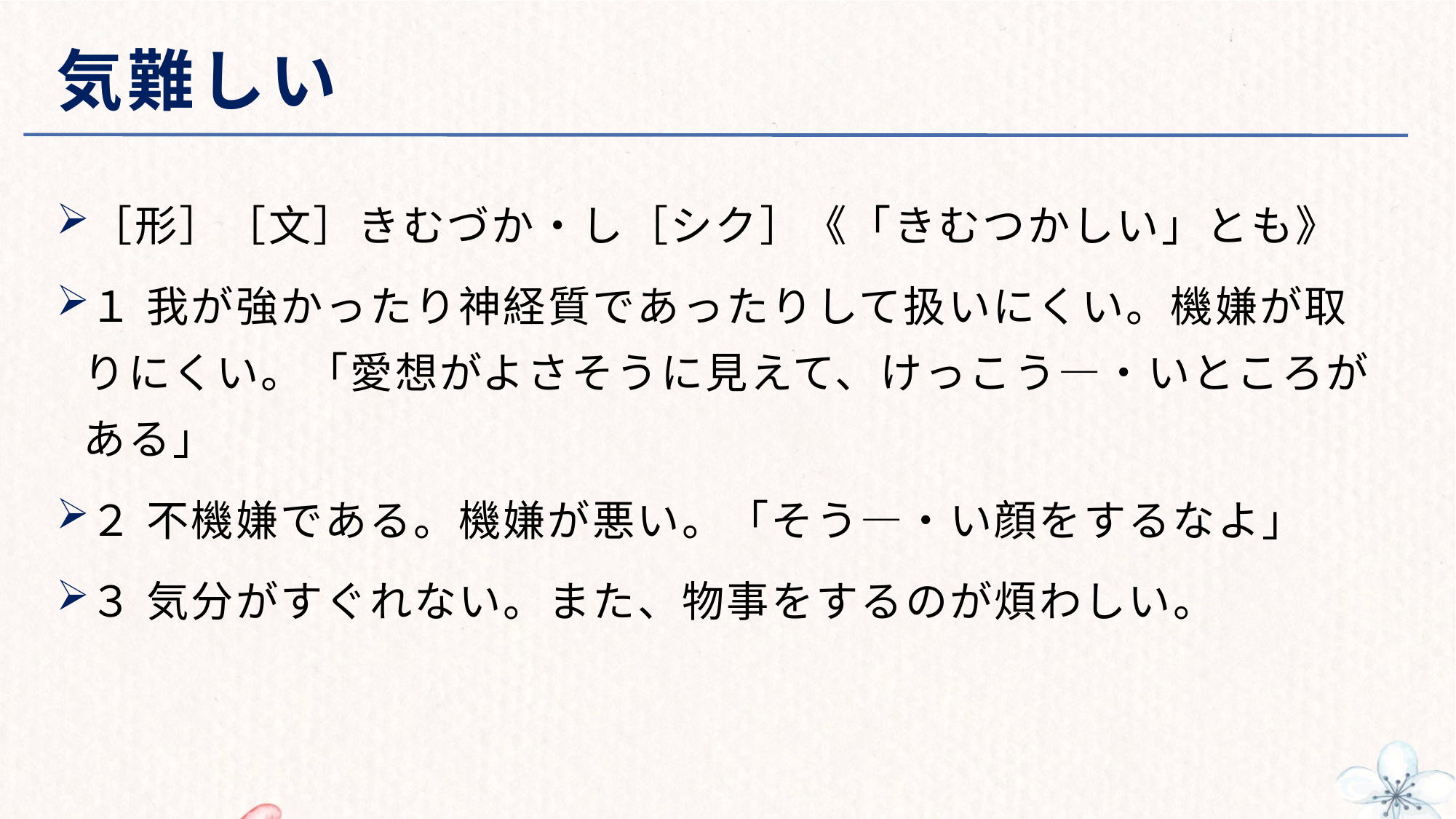

# 気難しい
［形］［文］きむづか・し［シク］《「きむつかしい」とも》
１ 我が強かったり神経質であったりして扱いにくい。機嫌が取りにくい。「愛想がよさそうに見えて、けっこう—・いところがある」
２ 不機嫌である。機嫌が悪い。「そう—・い顔をするなよ」
３ 気分がすぐれない。また、物事をするのが煩わしい。